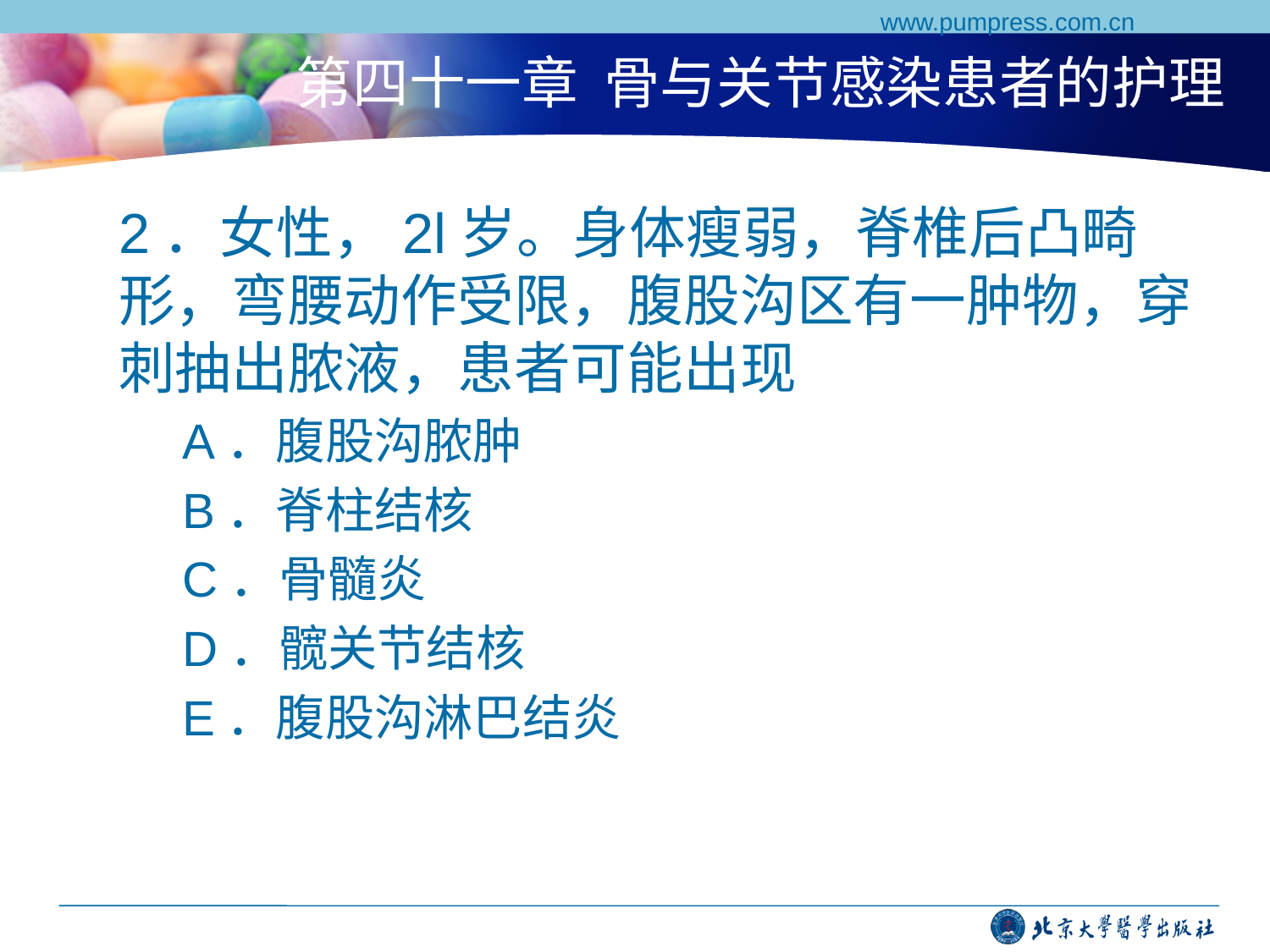

www.pumpress.com.cn
# 第四十一章  骨与关节感染患者的护理
2．女性，2l岁。身体瘦弱，脊椎后凸畸形，弯腰动作受限，腹股沟区有一肿物，穿刺抽出脓液，患者可能出现
A．腹股沟脓肿
B．脊柱结核
C．骨髓炎
D．髋关节结核
E．腹股沟淋巴结炎